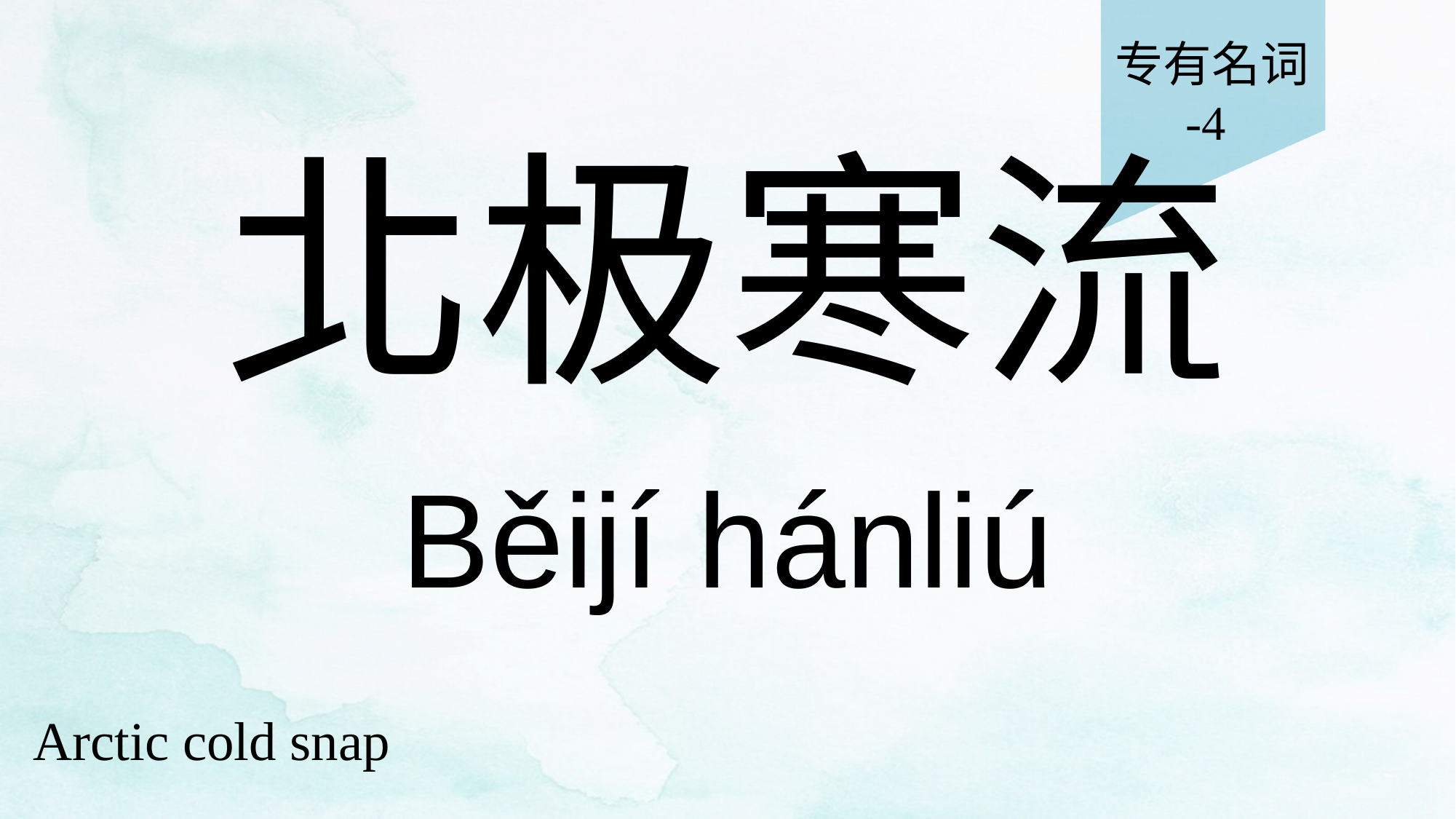

专有名词
-4
# 北极寒流
Běijí hánliú
Arctic cold snap